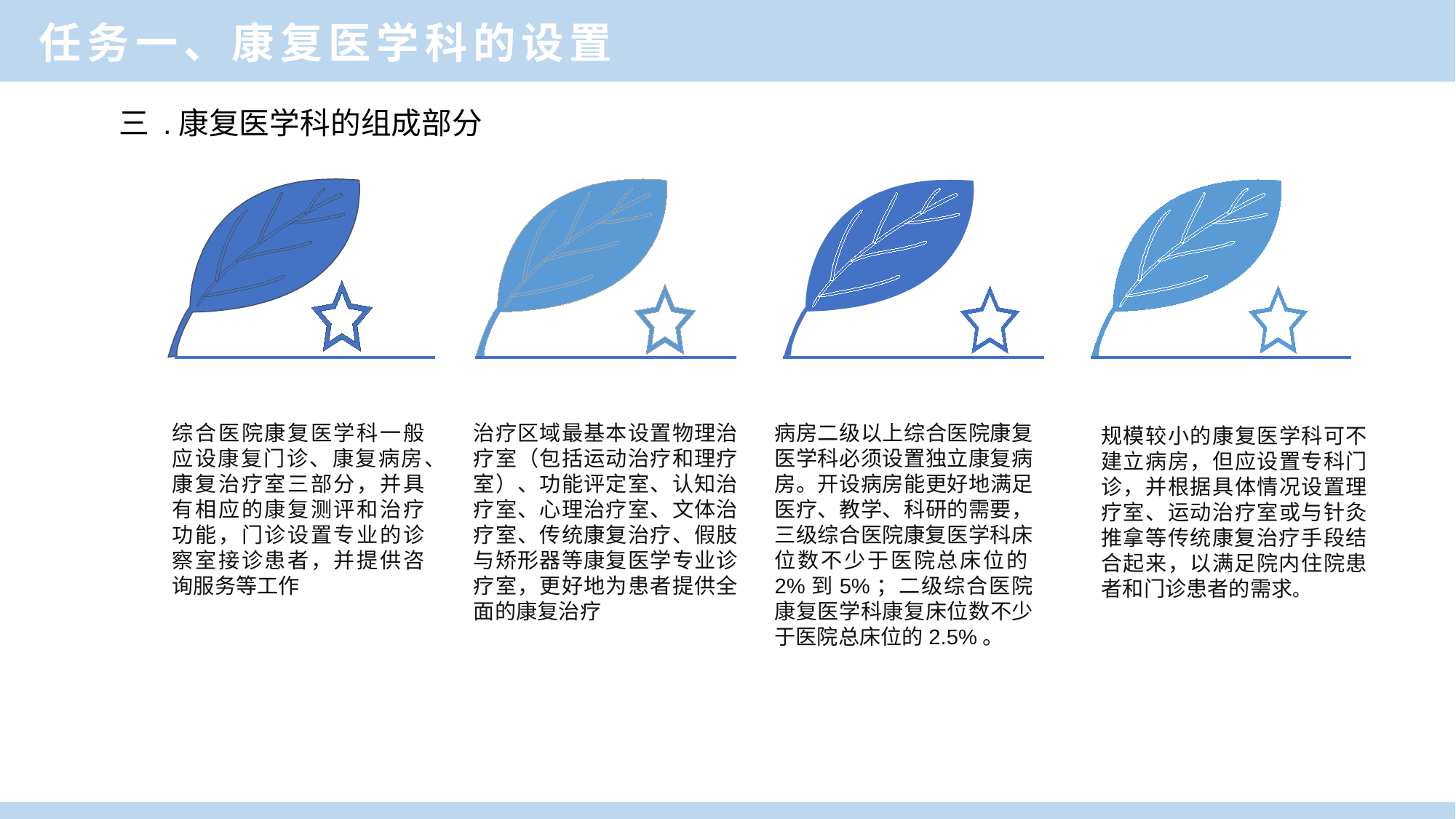

任务一、康复医学科的设置
三 .康复医学科的组成部分

一、康复医学科功能与作用
综合医院康复医学科一般应设康复门诊、康复病房、康复治疗室三部分，并具有相应的康复测评和治疗功能，门诊设置专业的诊察室接诊患者，并提供咨询服务等工作
治疗区域最基本设置物理治疗室（包括运动治疗和理疗室）、功能评定室、认知治疗室、心理治疗室、文体治疗室、传统康复治疗、假肢与矫形器等康复医学专业诊疗室，更好地为患者提供全面的康复治疗
病房二级以上综合医院康复医学科必须设置独立康复病房。开设病房能更好地满足医疗、教学、科研的需要，三级综合医院康复医学科床位数不少于医院总床位的2%到5%；二级综合医院康复医学科康复床位数不少于医院总床位的2.5%。
规模较小的康复医学科可不建立病房，但应设置专科门诊，并根据具体情况设置理疗室、运动治疗室或与针灸推拿等传统康复治疗手段结合起来，以满足院内住院患者和门诊患者的需求。